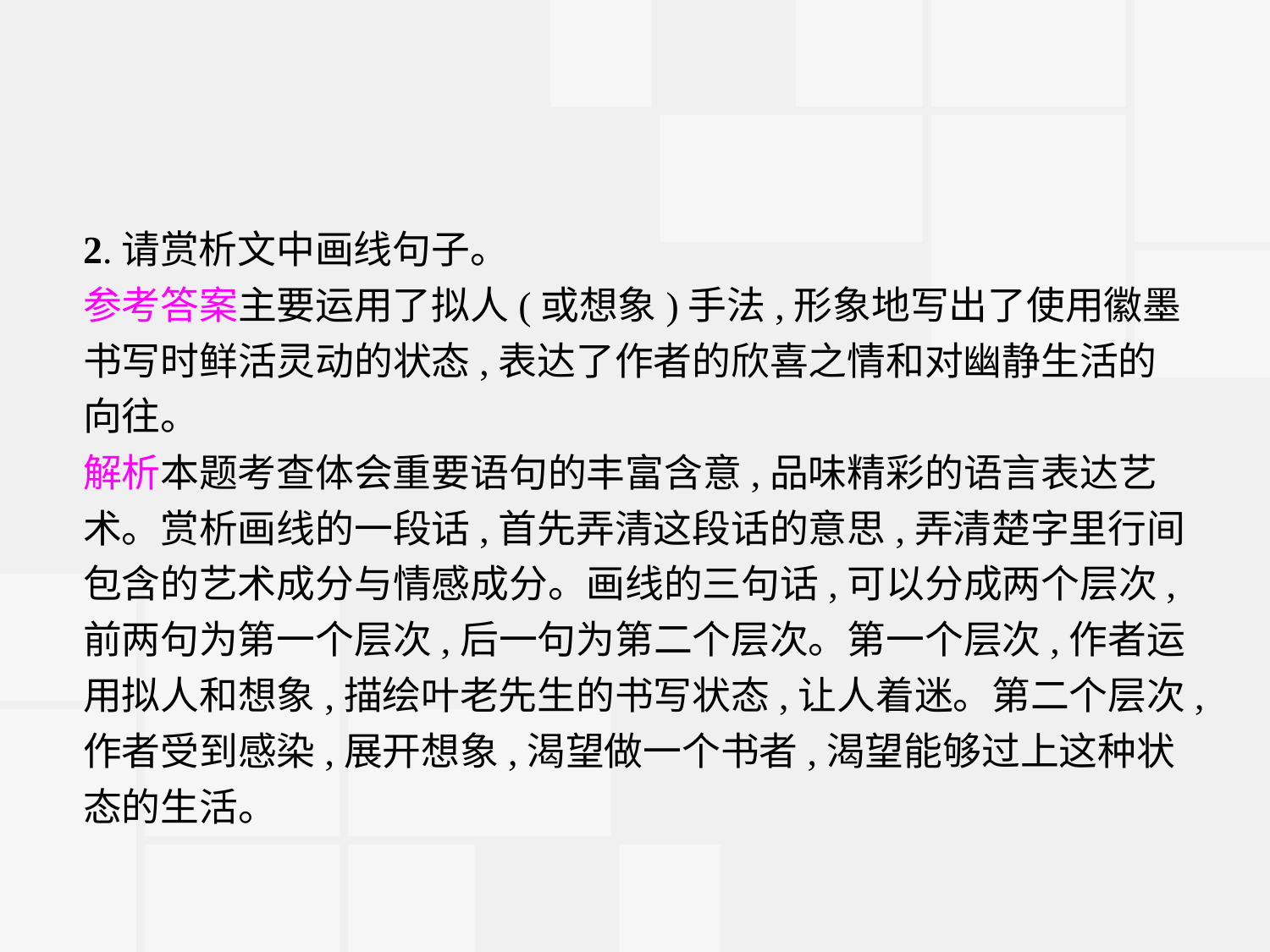

2.请赏析文中画线句子。
参考答案主要运用了拟人(或想象)手法,形象地写出了使用徽墨书写时鲜活灵动的状态,表达了作者的欣喜之情和对幽静生活的向往。
解析本题考查体会重要语句的丰富含意,品味精彩的语言表达艺术。赏析画线的一段话,首先弄清这段话的意思,弄清楚字里行间包含的艺术成分与情感成分。画线的三句话,可以分成两个层次,前两句为第一个层次,后一句为第二个层次。第一个层次,作者运用拟人和想象,描绘叶老先生的书写状态,让人着迷。第二个层次,作者受到感染,展开想象,渴望做一个书者,渴望能够过上这种状态的生活。